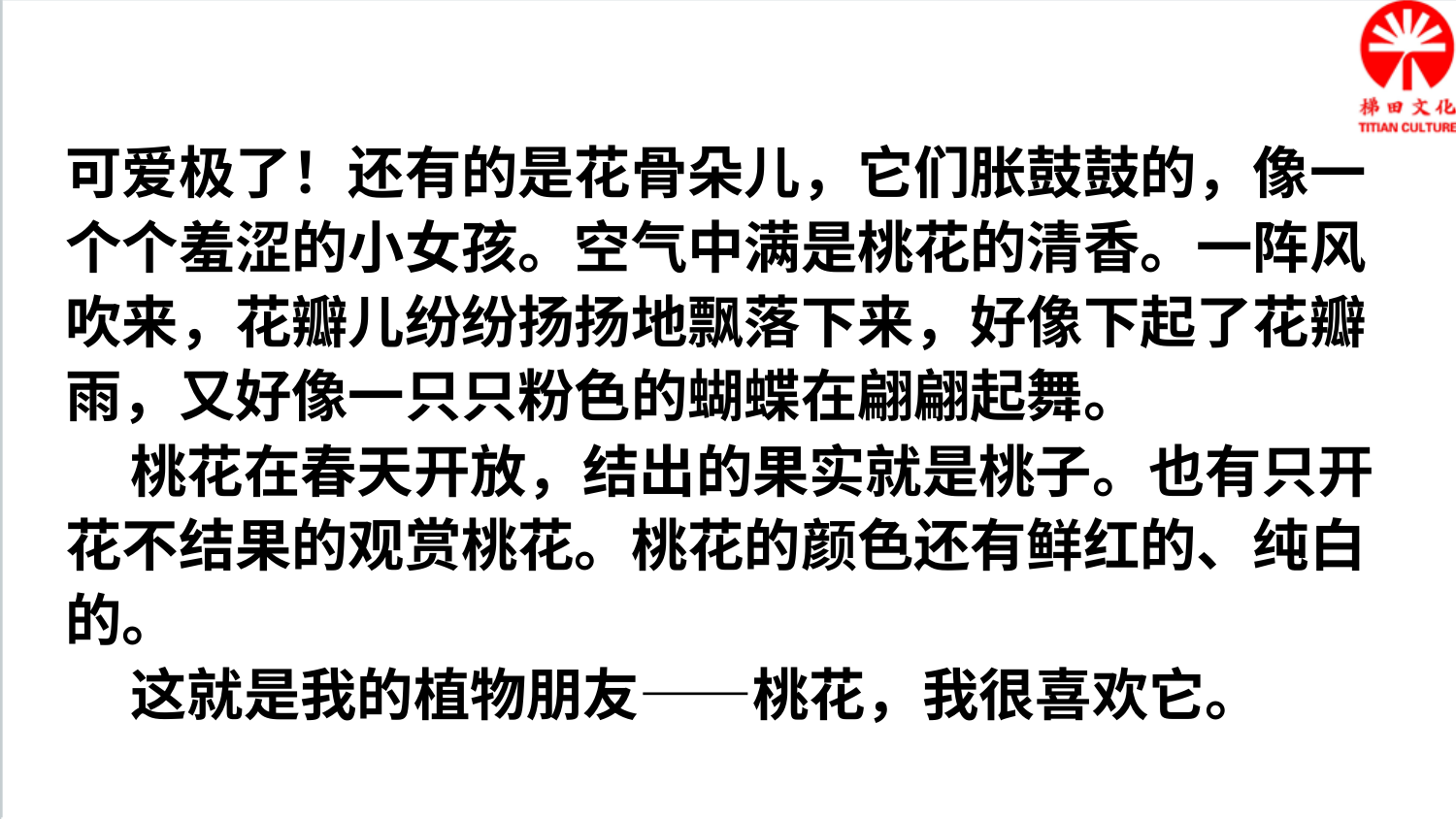

可爱极了！还有的是花骨朵儿，它们胀鼓鼓的，像一个个羞涩的小女孩。空气中满是桃花的清香。一阵风吹来，花瓣儿纷纷扬扬地飘落下来，好像下起了花瓣雨，又好像一只只粉色的蝴蝶在翩翩起舞。
    桃花在春天开放，结出的果实就是桃子。也有只开花不结果的观赏桃花。桃花的颜色还有鲜红的、纯白的。
    这就是我的植物朋友——桃花，我很喜欢它。